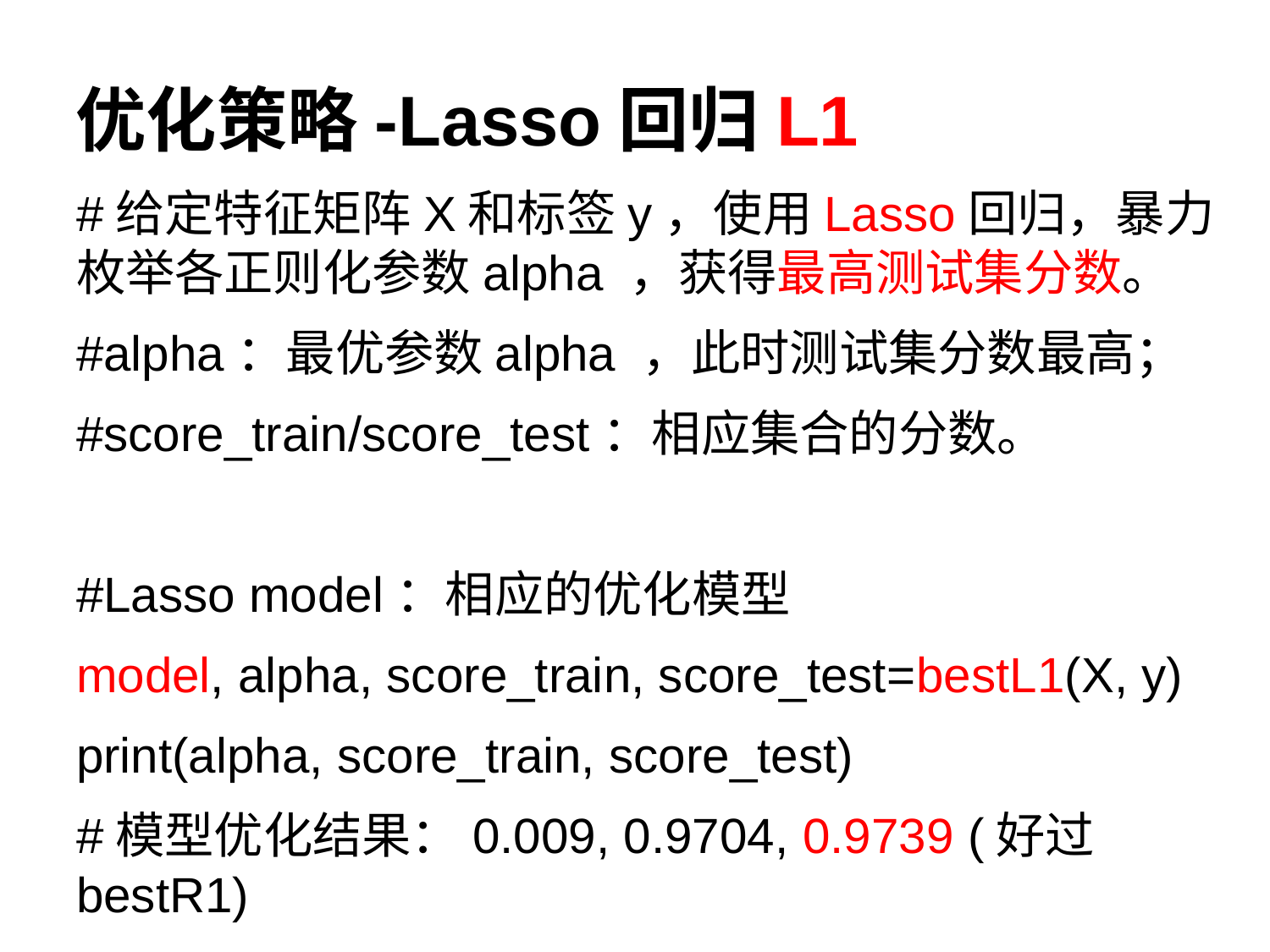

# 优化策略-Lasso回归L1
#给定特征矩阵X和标签y，使用Lasso回归，暴力枚举各正则化参数alpha ，获得最高测试集分数。
#alpha：最优参数alpha ，此时测试集分数最高；
#score_train/score_test：相应集合的分数。

#Lasso model：相应的优化模型
model, alpha, score_train, score_test=bestL1(X, y)
print(alpha, score_train, score_test)
#模型优化结果：0.009, 0.9704, 0.9739 (好过bestR1)